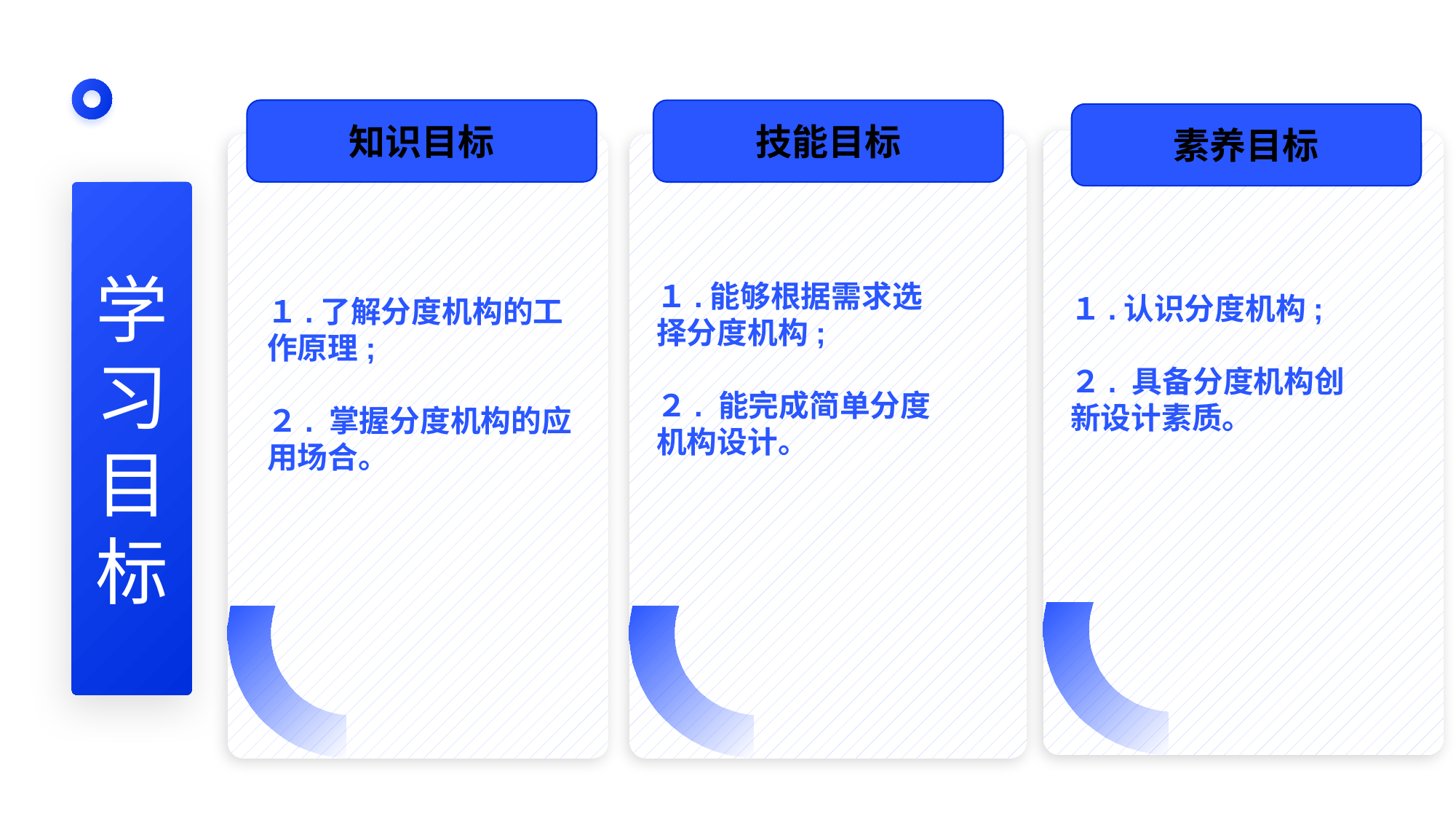

知识目标
技能目标
素养目标

１.认识分度机构;

２. 具备分度机构创新设计素质。

１.能够根据需求选择分度机构;

２. 能完成简单分度机构设计。

学
习
目
标
１.了解分度机构的工作原理;

２. 掌握分度机构的应用场合。